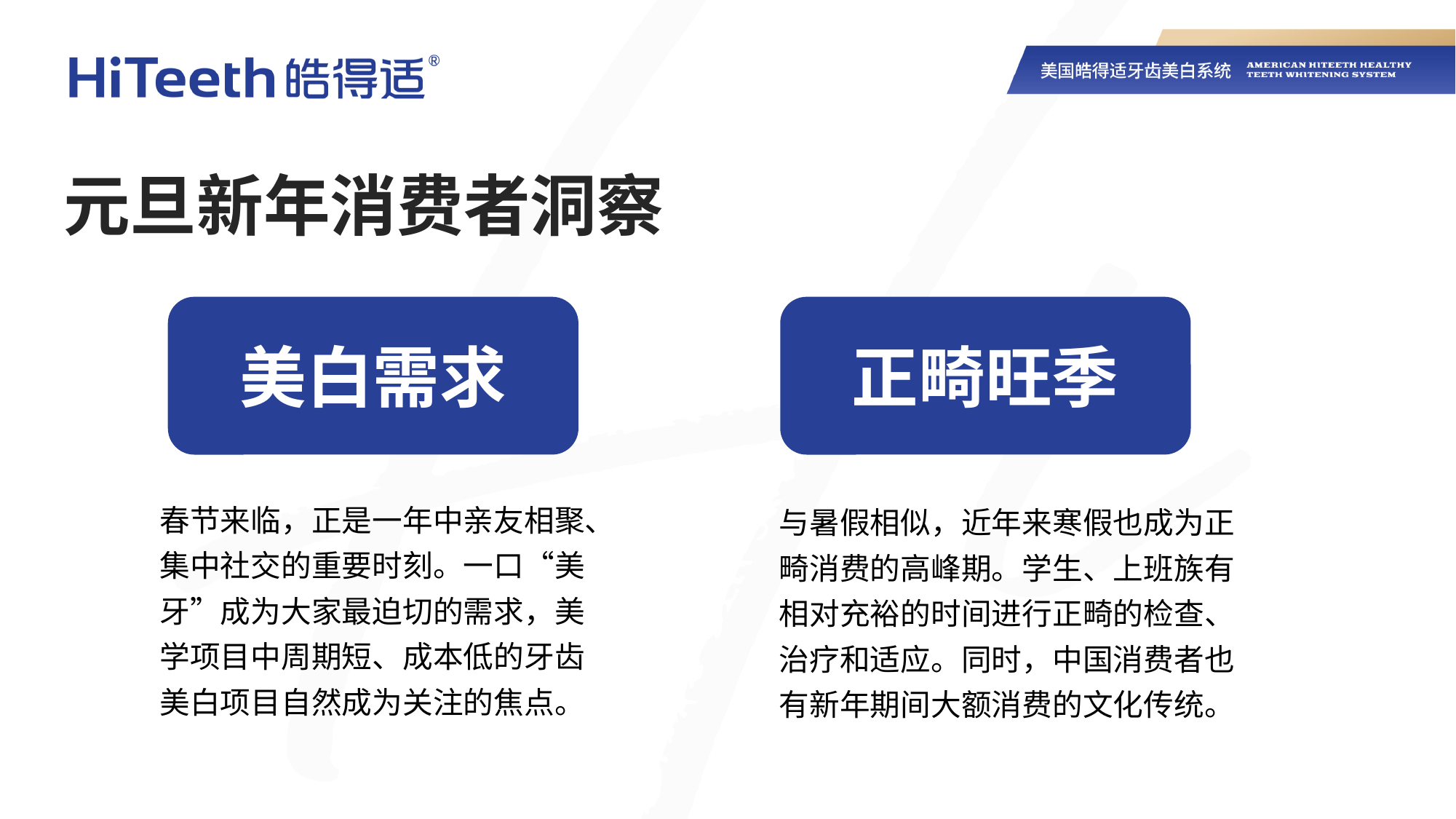

元旦新年消费者洞察
美白需求
正畸旺季
春节来临，正是一年中亲友相聚、集中社交的重要时刻。一口“美牙”成为大家最迫切的需求，美学项目中周期短、成本低的牙齿美白项目自然成为关注的焦点。
与暑假相似，近年来寒假也成为正畸消费的高峰期。学生、上班族有相对充裕的时间进行正畸的检查、治疗和适应。同时，中国消费者也有新年期间大额消费的文化传统。